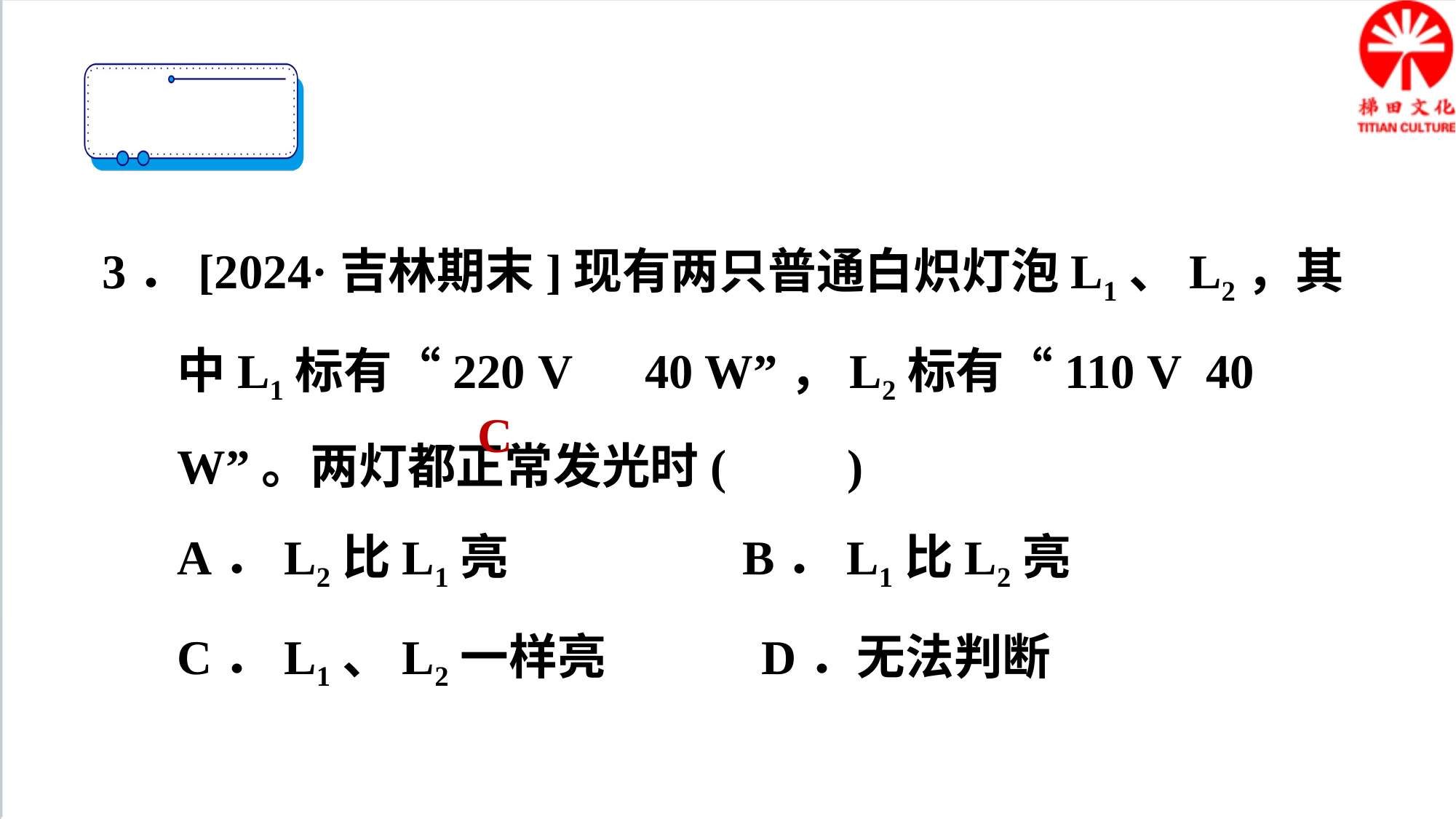

3．[2024·吉林期末]现有两只普通白炽灯泡L1、L2，其中L1标有“220 V　40 W”，L2标有“110 V  40 W”。两灯都正常发光时(　　)
A．L2比L1亮                    B．L1比L2亮
C．L1、L2一样亮             D．无法判断
C